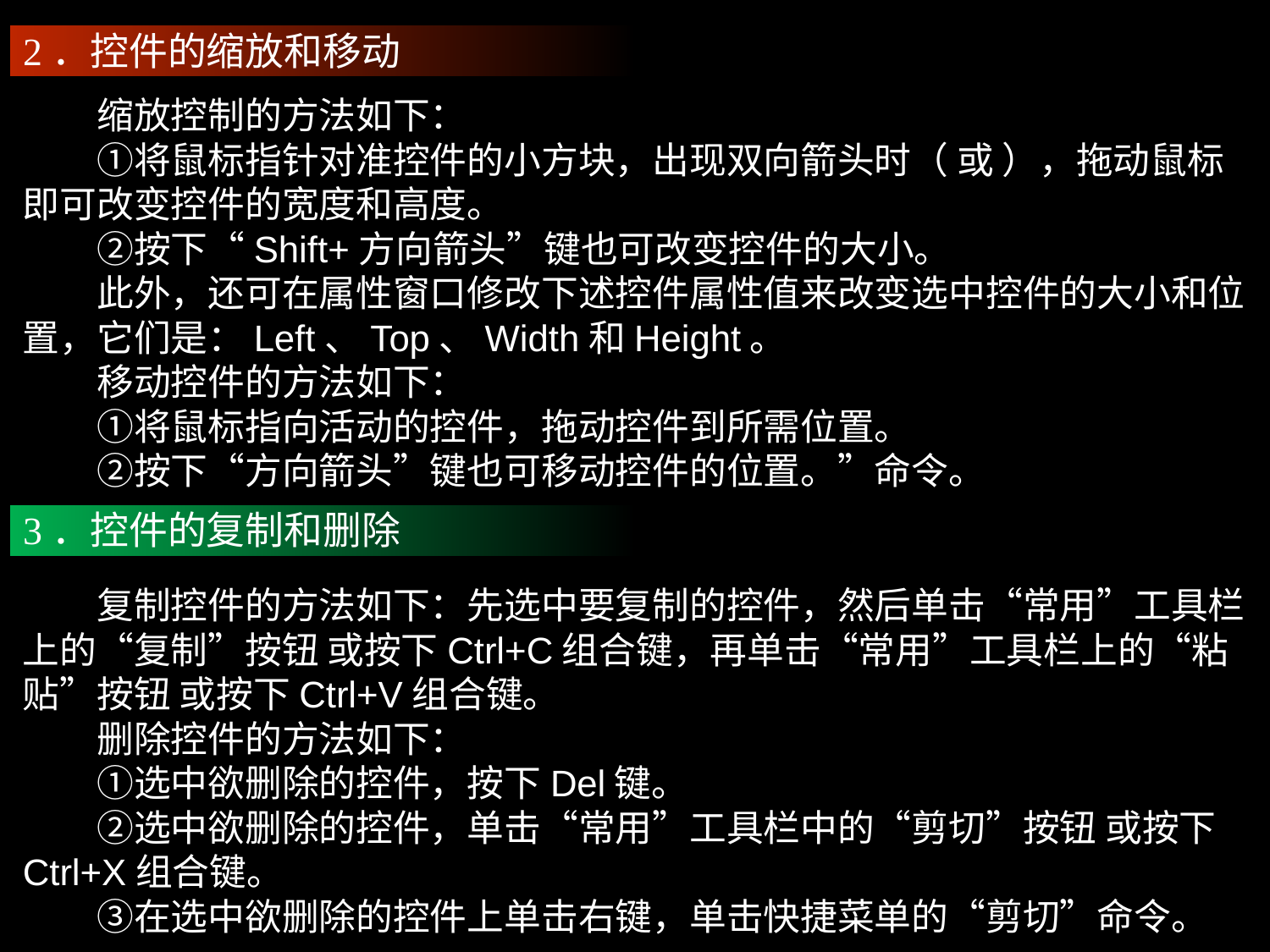

2．控件的缩放和移动
　　缩放控制的方法如下：
　　①将鼠标指针对准控件的小方块，出现双向箭头时（ 或 ），拖动鼠标即可改变控件的宽度和高度。
　　②按下“Shift+方向箭头”键也可改变控件的大小。
　　此外，还可在属性窗口修改下述控件属性值来改变选中控件的大小和位置，它们是：Left、Top、Width和Height。
　　移动控件的方法如下：
　　①将鼠标指向活动的控件，拖动控件到所需位置。
　　②按下“方向箭头”键也可移动控件的位置。”命令。
3．控件的复制和删除
　　复制控件的方法如下：先选中要复制的控件，然后单击“常用”工具栏上的“复制”按钮 或按下Ctrl+C组合键，再单击“常用”工具栏上的“粘贴”按钮 或按下Ctrl+V组合键。
　　删除控件的方法如下：
　　①选中欲删除的控件，按下Del键。
　　②选中欲删除的控件，单击“常用”工具栏中的“剪切”按钮 或按下Ctrl+X组合键。
　　③在选中欲删除的控件上单击右键，单击快捷菜单的“剪切”命令。